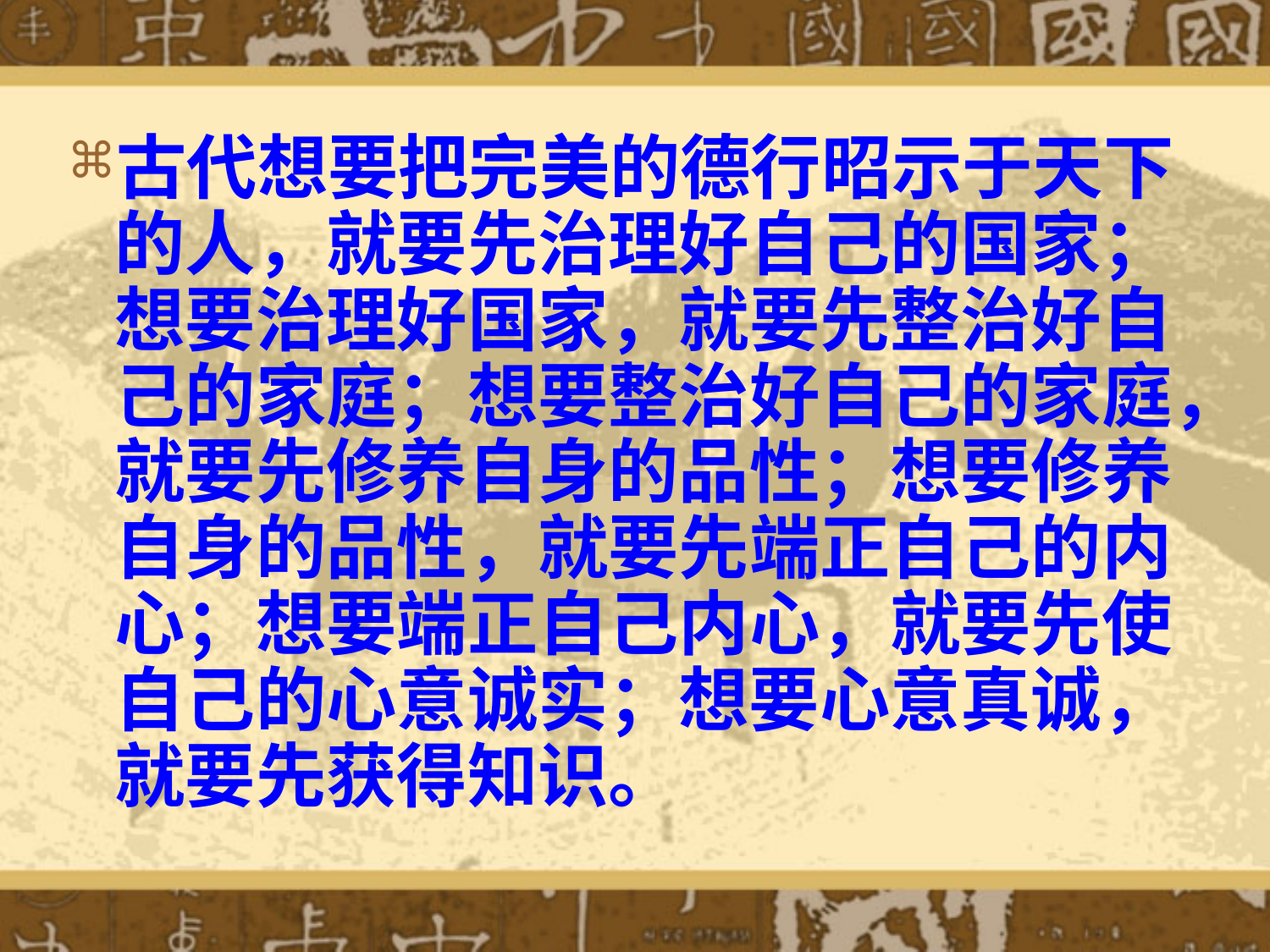

古代想要把完美的德行昭示于天下的人，就要先治理好自己的国家；想要治理好国家，就要先整治好自己的家庭；想要整治好自己的家庭，就要先修养自身的品性；想要修养自身的品性，就要先端正自己的内心；想要端正自己内心，就要先使自己的心意诚实；想要心意真诚，就要先获得知识。